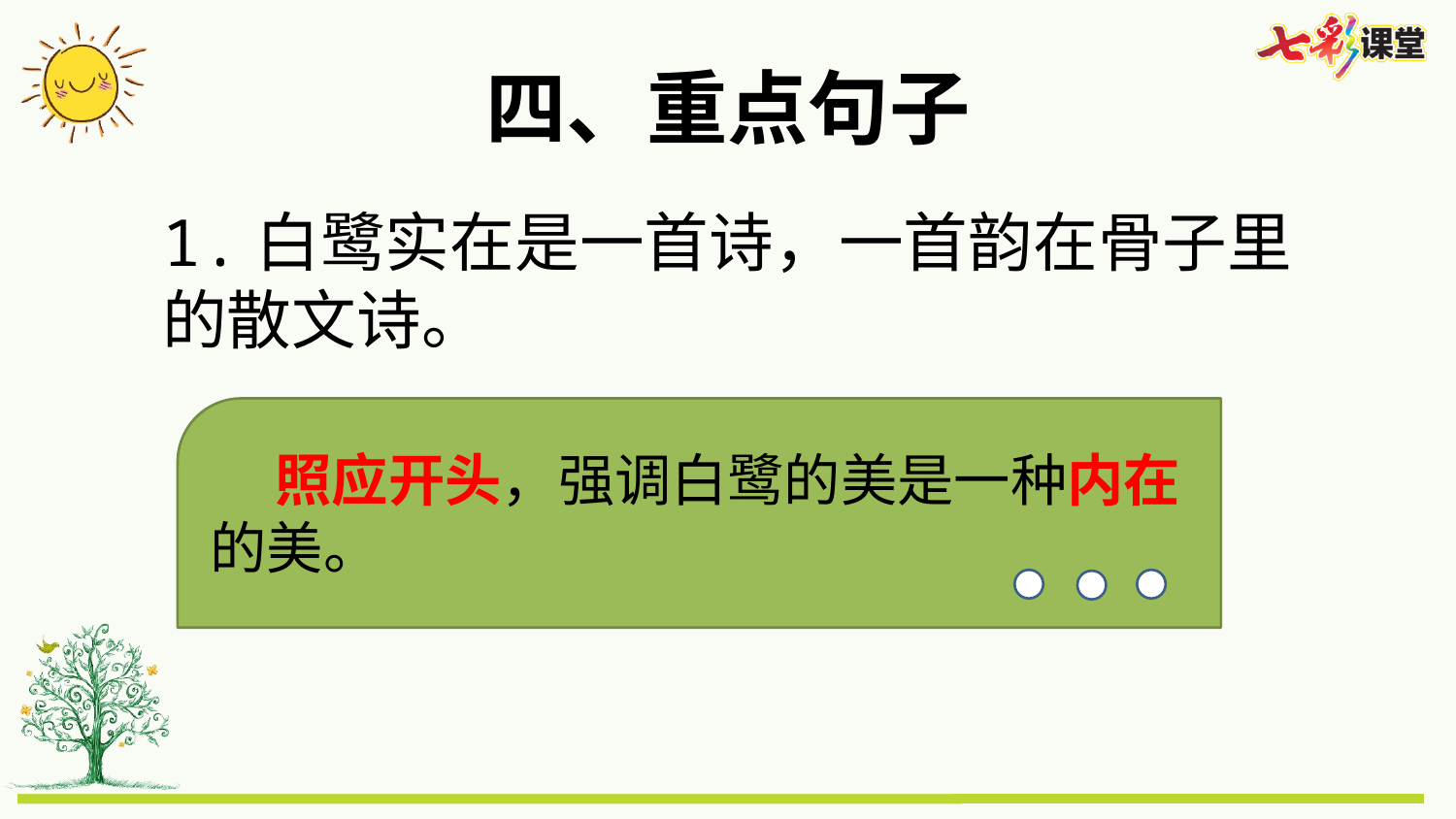

四、重点句子
1.白鹭实在是一首诗，一首韵在骨子里的散文诗。
    照应开头，强调白鹭的美是一种内在的美。